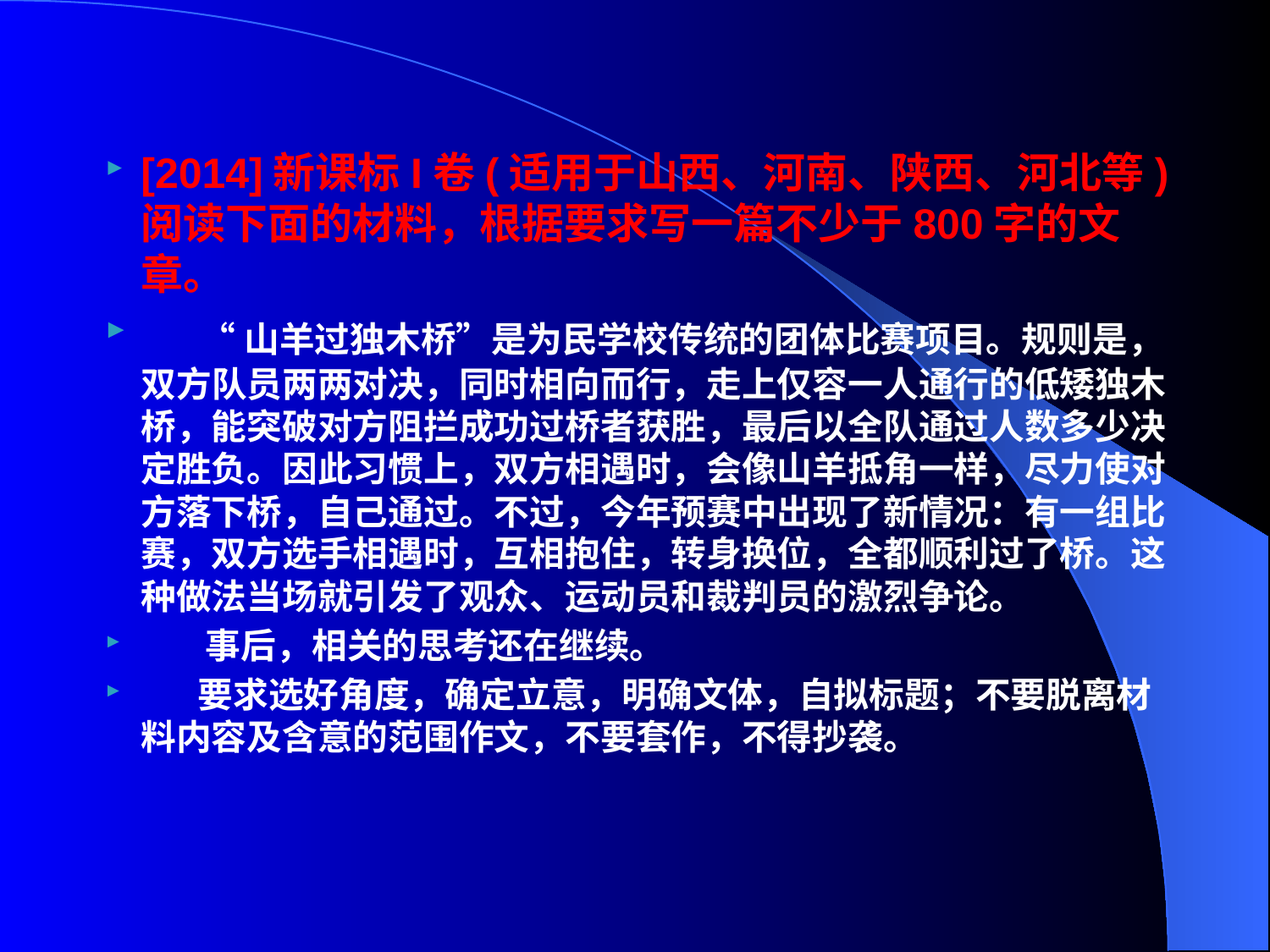

[2014]新课标I卷(适用于山西、河南、陕西、河北等)阅读下面的材料，根据要求写一篇不少于800字的文章。
      “山羊过独木桥”是为民学校传统的团体比赛项目。规则是，双方队员两两对决，同时相向而行，走上仅容一人通行的低矮独木桥，能突破对方阻拦成功过桥者获胜，最后以全队通过人数多少决定胜负。因此习惯上，双方相遇时，会像山羊抵角一样，尽力使对方落下桥，自己通过。不过，今年预赛中出现了新情况：有一组比赛，双方选手相遇时，互相抱住，转身换位，全都顺利过了桥。这种做法当场就引发了观众、运动员和裁判员的激烈争论。
       事后，相关的思考还在继续。
      要求选好角度，确定立意，明确文体，自拟标题；不要脱离材料内容及含意的范围作文，不要套作，不得抄袭。